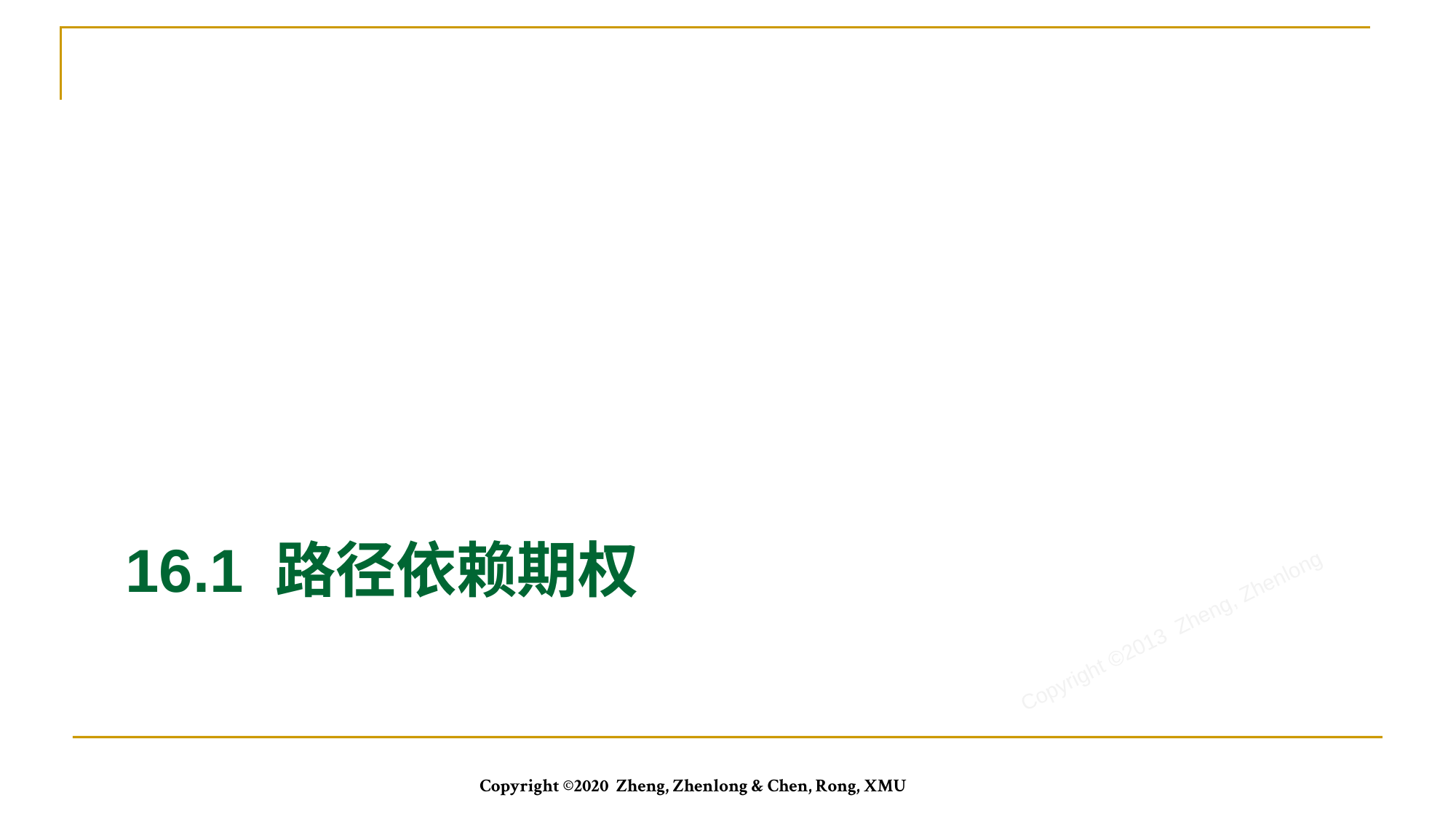

# 16.1 路径依赖期权
Copyright ©2020  Zheng, Zhenlong & Chen, Rong, XMU